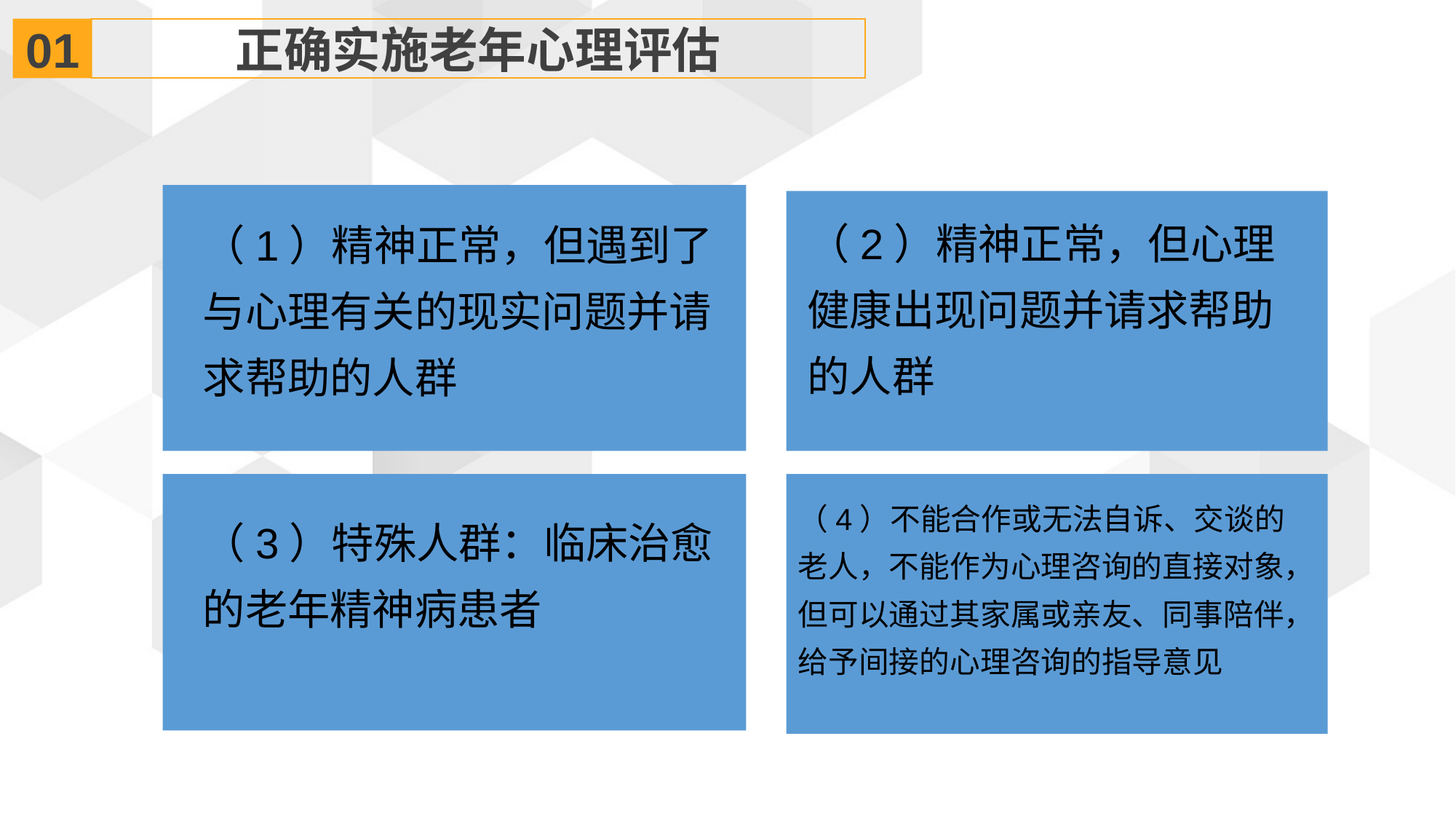

01
正确实施老年心理评估

（2）精神正常，但心理健康出现问题并请求帮助的人群
（1）精神正常，但遇到了与心理有关的现实问题并请求帮助的人群

（4）不能合作或无法自诉、交谈的老人，不能作为心理咨询的直接对象，但可以通过其家属或亲友、同事陪伴，给予间接的心理咨询的指导意见
（3）特殊人群：临床治愈的老年精神病患者